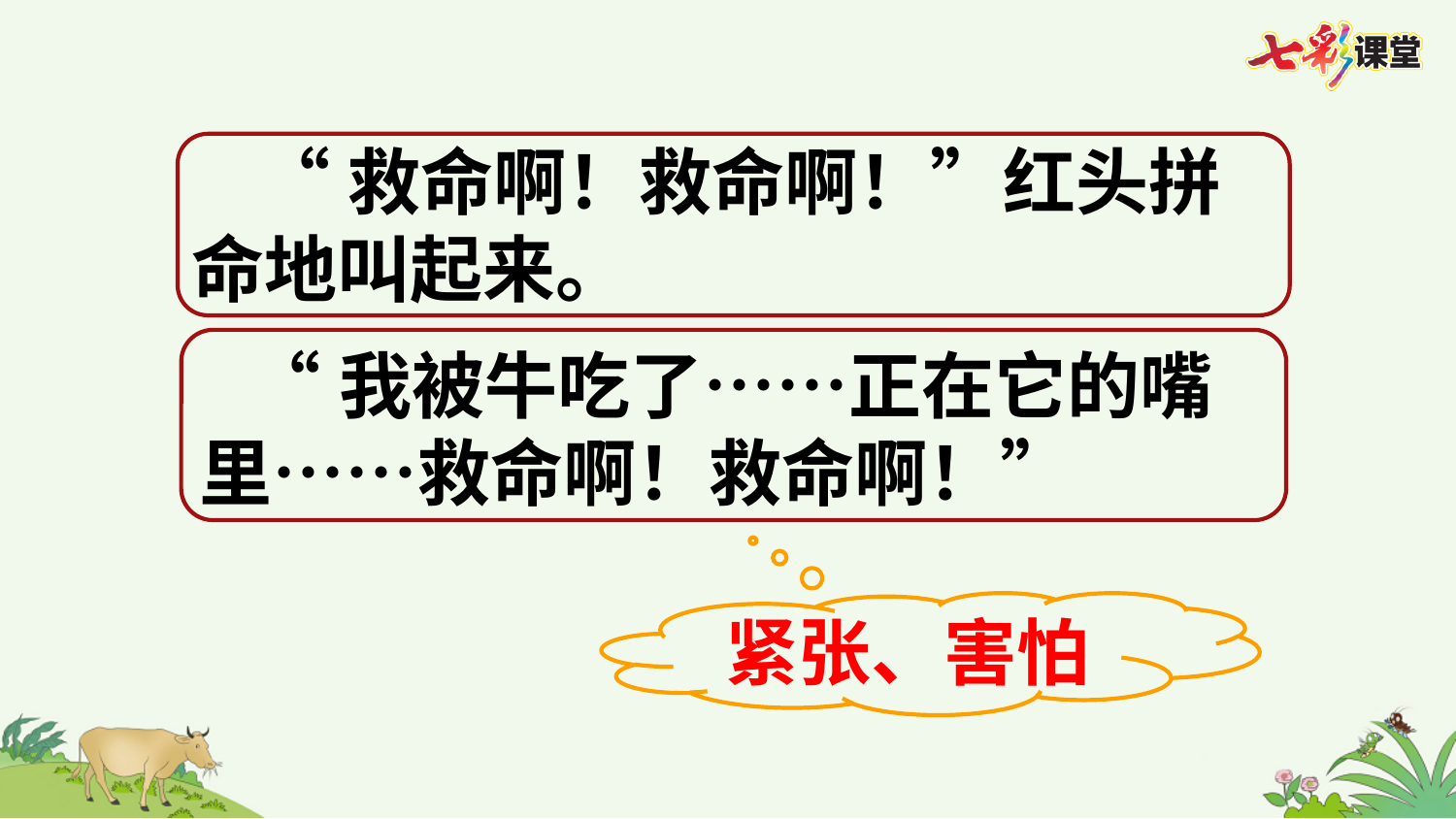

“救命啊！救命啊！”红头拼命地叫起来。

   “我被牛吃了……正在它的嘴里……救命啊！救命啊！”
紧张、害怕